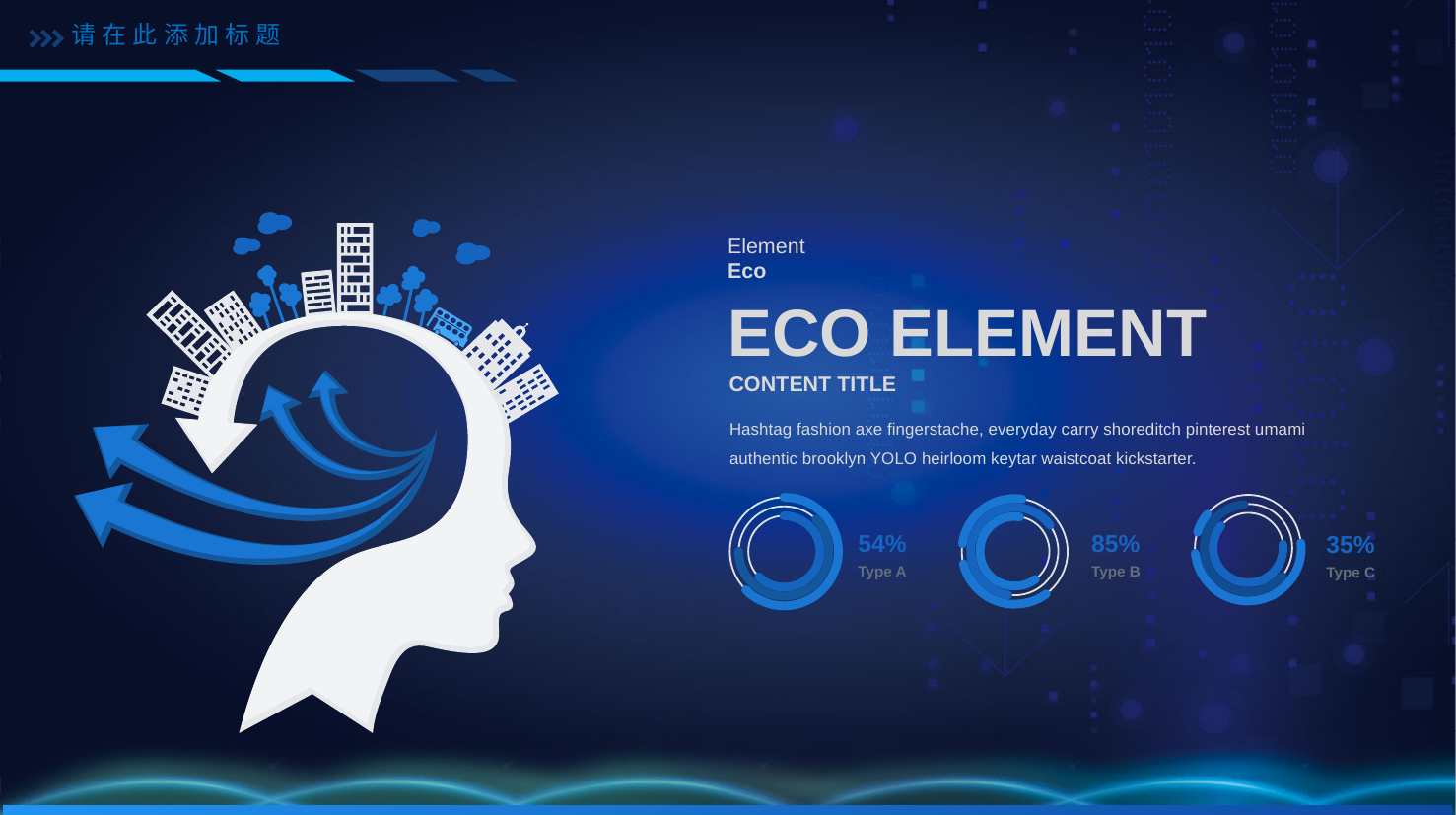

请在此添加标题

Element
Eco

ECO ELEMENT
CONTENT TITLE
Hashtag fashion axe fingerstache, everyday carry shoreditch pinterest umami authentic brooklyn YOLO heirloom keytar waistcoat kickstarter.

85%
Type B
54%
Type A
35%
Type C